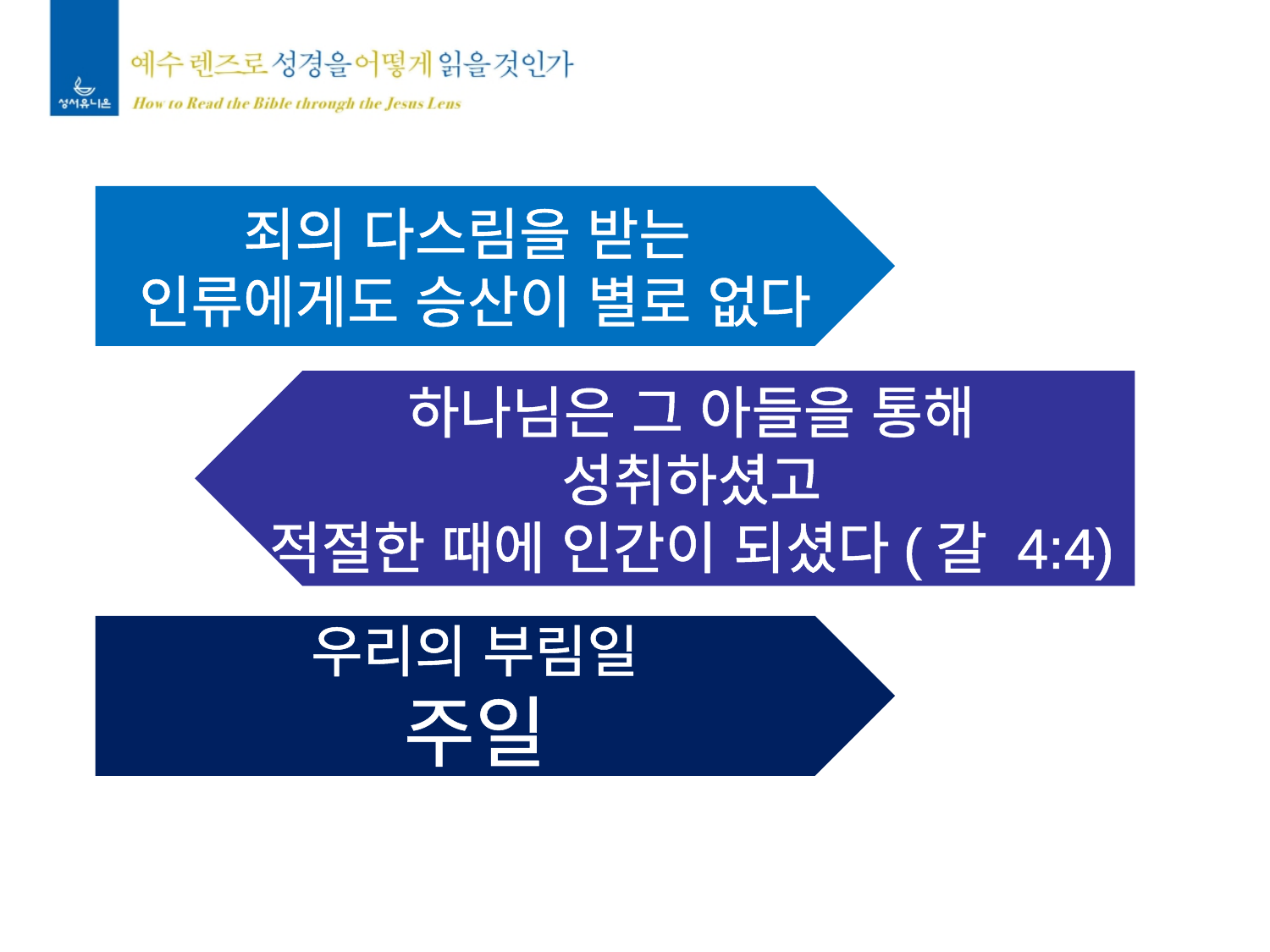

죄의 다스림을 받는
인류에게도 승산이 별로 없다
하나님은 그 아들을 통해
성취하셨고
적절한 때에 인간이 되셨다(갈 4:4)
우리의 부림일
주일